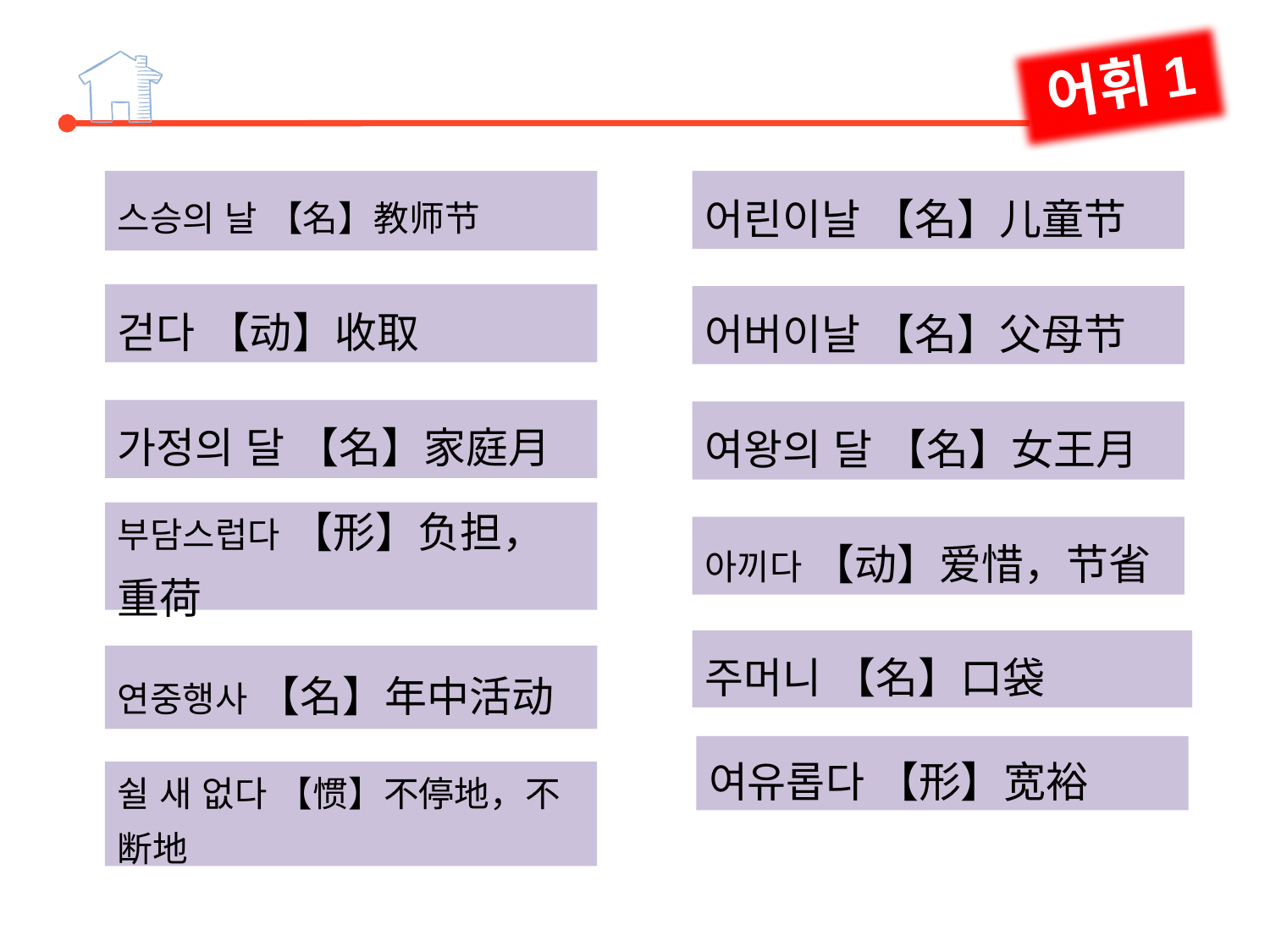

어휘1

스승의 날 【名】教师节
걷다 【动】收取
가정의 달 【名】家庭月
부담스럽다 【形】负担，重荷
어린이날 【名】儿童节
어버이날 【名】父母节
여왕의 달 【名】女王月
아끼다 【动】爱惜，节省
주머니 【名】口袋
연중행사 【名】年中活动
여유롭다 【形】宽裕
쉴 새 없다 【惯】不停地，不断地